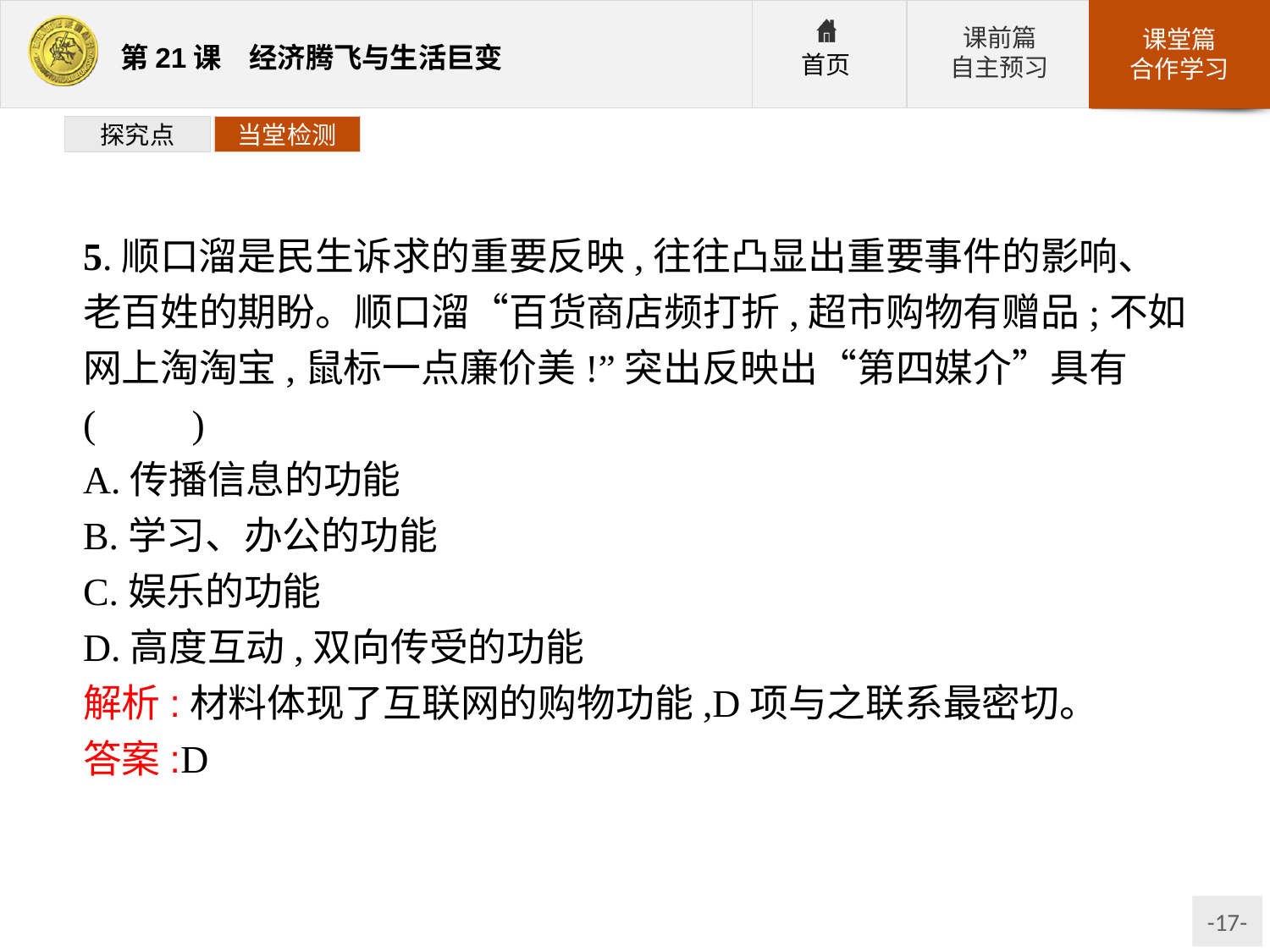

探究点
当堂检测
5.顺口溜是民生诉求的重要反映,往往凸显出重要事件的影响、老百姓的期盼。顺口溜“百货商店频打折,超市购物有赠品;不如网上淘淘宝,鼠标一点廉价美!”突出反映出“第四媒介”具有(　　)
A.传播信息的功能
B.学习、办公的功能
C.娱乐的功能
D.高度互动,双向传受的功能
解析:材料体现了互联网的购物功能,D项与之联系最密切。
答案:D